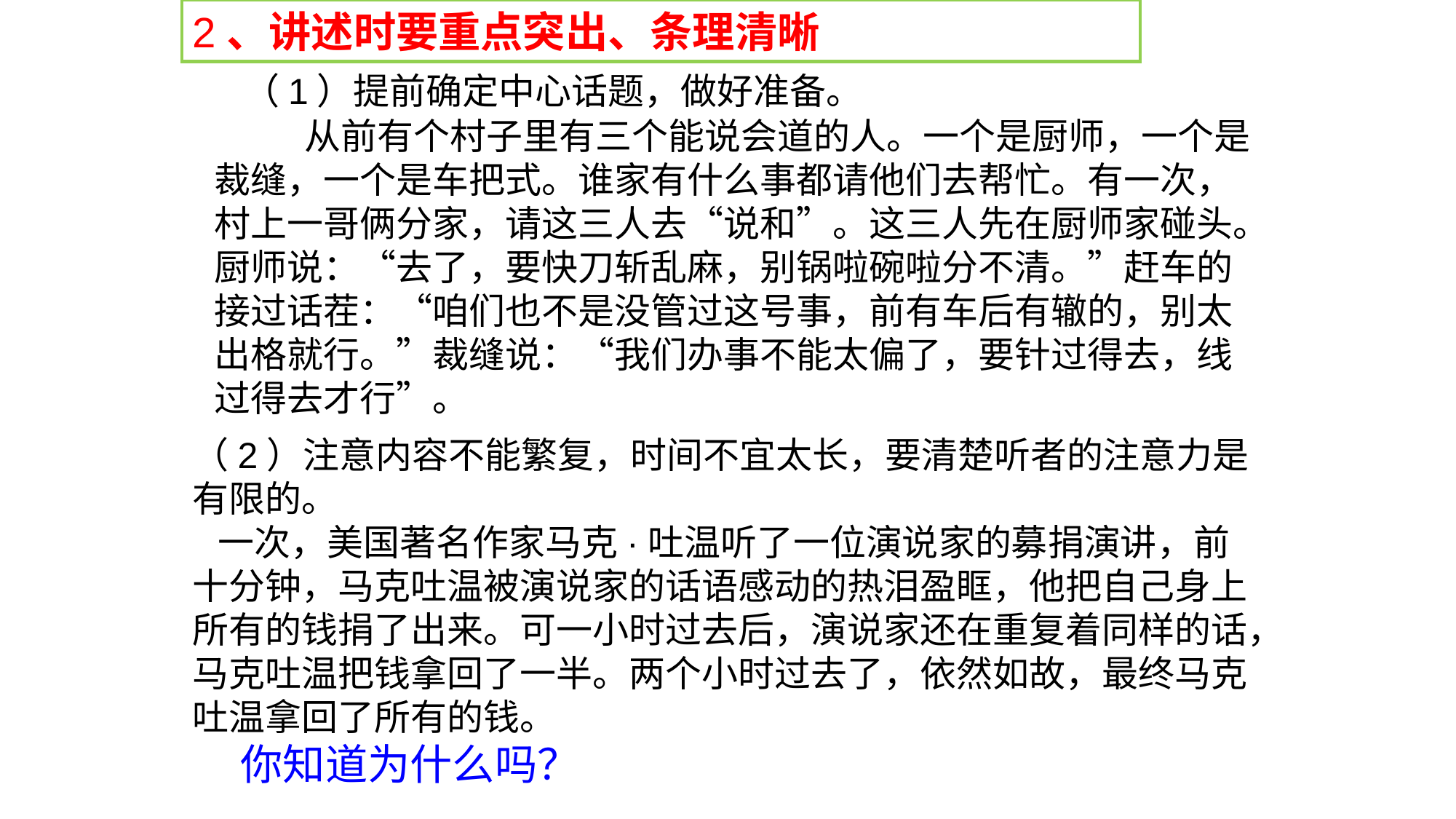

2、讲述时要重点突出、条理清晰
  （1）提前确定中心话题，做好准备。
          从前有个村子里有三个能说会道的人。一个是厨师，一个是裁缝，一个是车把式。谁家有什么事都请他们去帮忙。有一次，村上一哥俩分家，请这三人去“说和”。这三人先在厨师家碰头。厨师说：“去了，要快刀斩乱麻，别锅啦碗啦分不清。”赶车的接过话茬：“咱们也不是没管过这号事，前有车后有辙的，别太出格就行。”裁缝说：“我们办事不能太偏了，要针过得去，线过得去才行”。
（2）注意内容不能繁复，时间不宜太长，要清楚听者的注意力是有限的。
  一次，美国著名作家马克·吐温听了一位演说家的募捐演讲，前十分钟，马克吐温被演说家的话语感动的热泪盈眶，他把自己身上所有的钱捐了出来。可一小时过去后，演说家还在重复着同样的话，马克吐温把钱拿回了一半。两个小时过去了，依然如故，最终马克吐温拿回了所有的钱。
    你知道为什么吗？